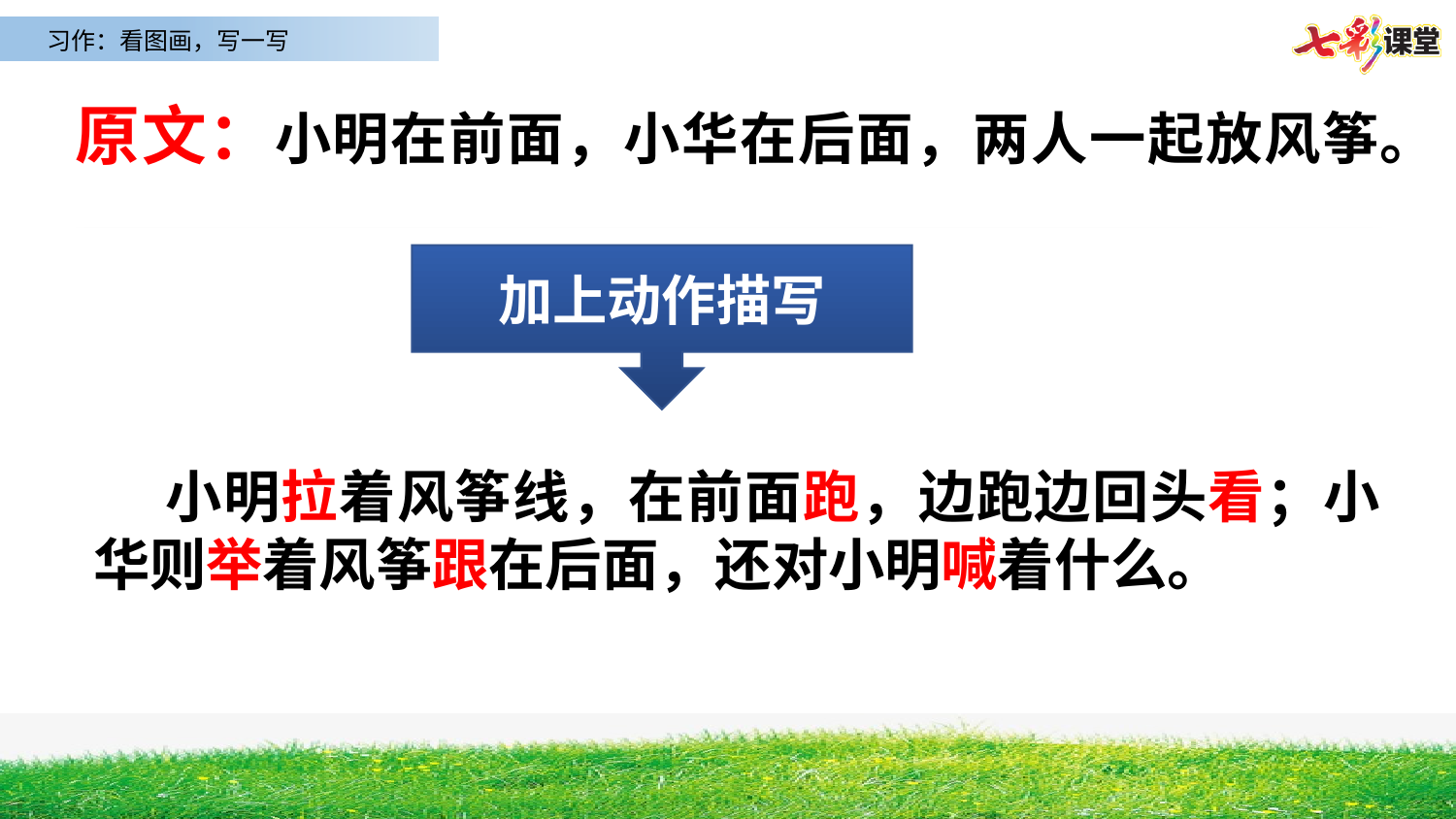

原文：小明在前面，小华在后面，两人一起放风筝。

加上动作描写
    小明拉着风筝线，在前面跑，边跑边回头看；小华则举着风筝跟在后面，还对小明喊着什么。